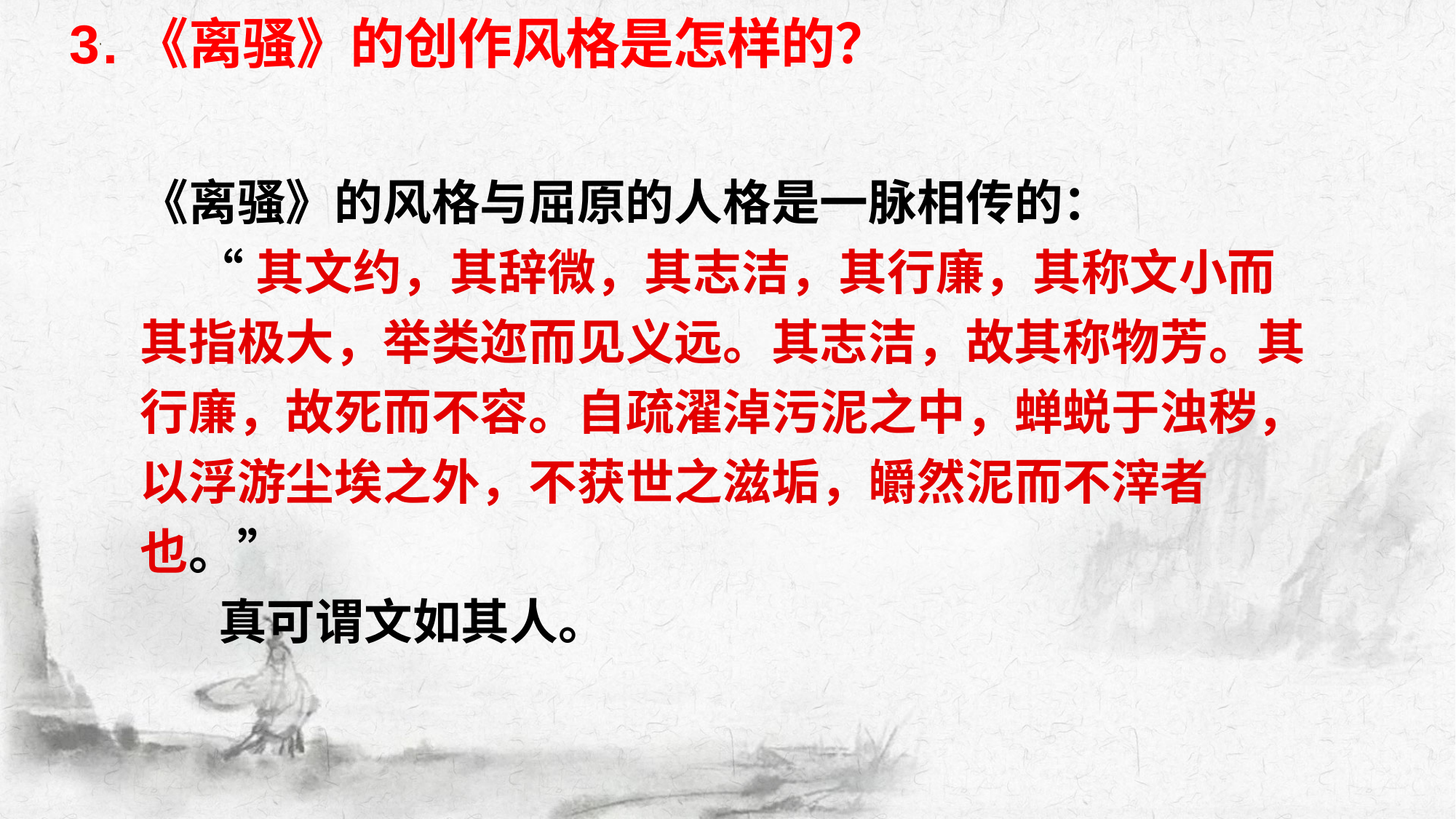

3.《离骚》的创作风格是怎样的？
《离骚》的风格与屈原的人格是一脉相传的：
     “其文约，其辞微，其志洁，其行廉，其称文小而其指极大，举类迩而见义远。其志洁，故其称物芳。其行廉，故死而不容。自疏濯淖污泥之中，蝉蜕于浊秽，以浮游尘埃之外，不获世之滋垢，皭然泥而不滓者也。”
      真可谓文如其人。